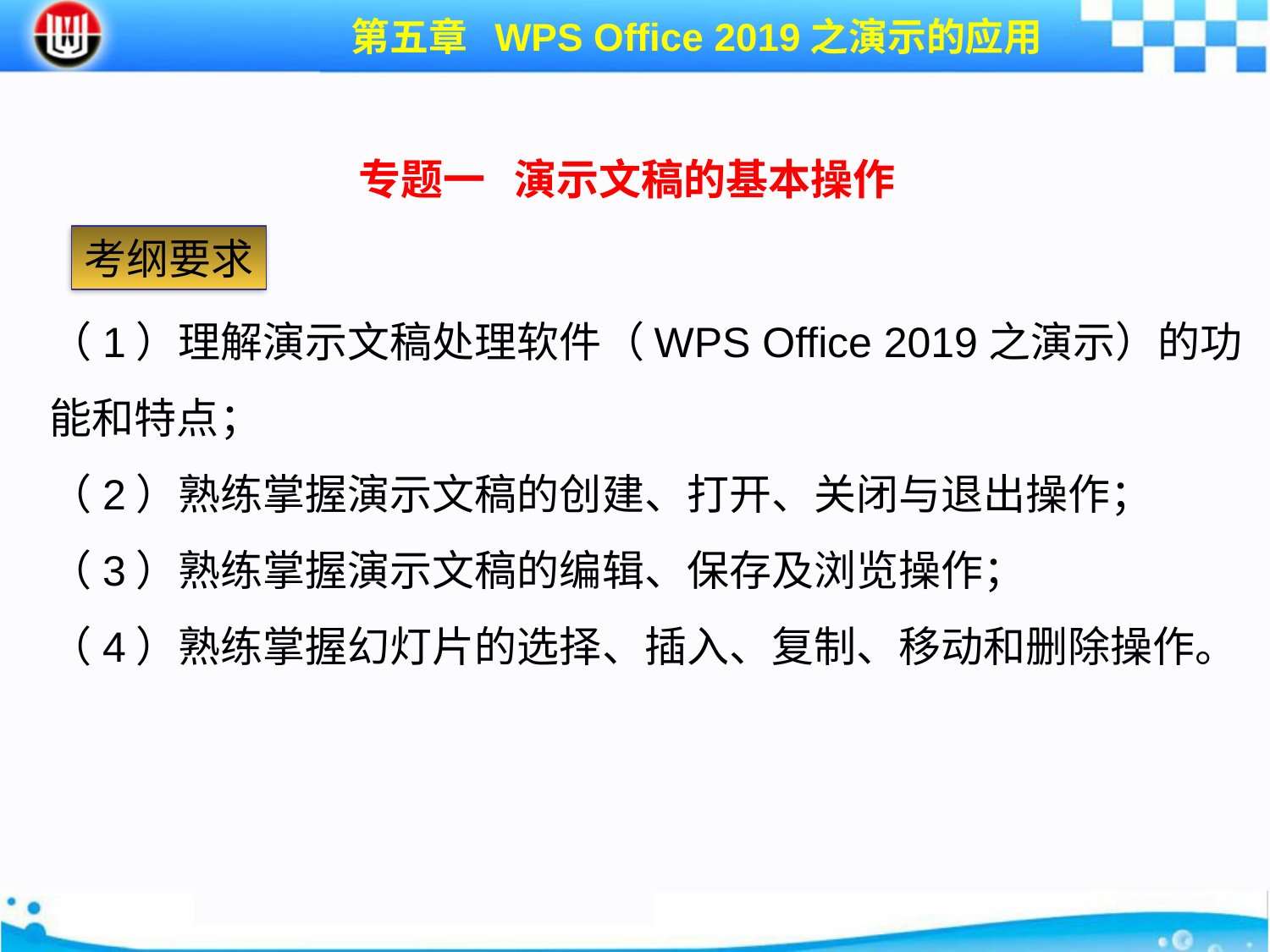

第五章  WPS Office 2019之演示的应用
专题一   演示文稿的基本操作
考纲要求

（1）理解演示文稿处理软件（WPS Office 2019之演示）的功能和特点；
（2）熟练掌握演示文稿的创建、打开、关闭与退出操作；
（3）熟练掌握演示文稿的编辑、保存及浏览操作；
（4）熟练掌握幻灯片的选择、插入、复制、移动和删除操作。